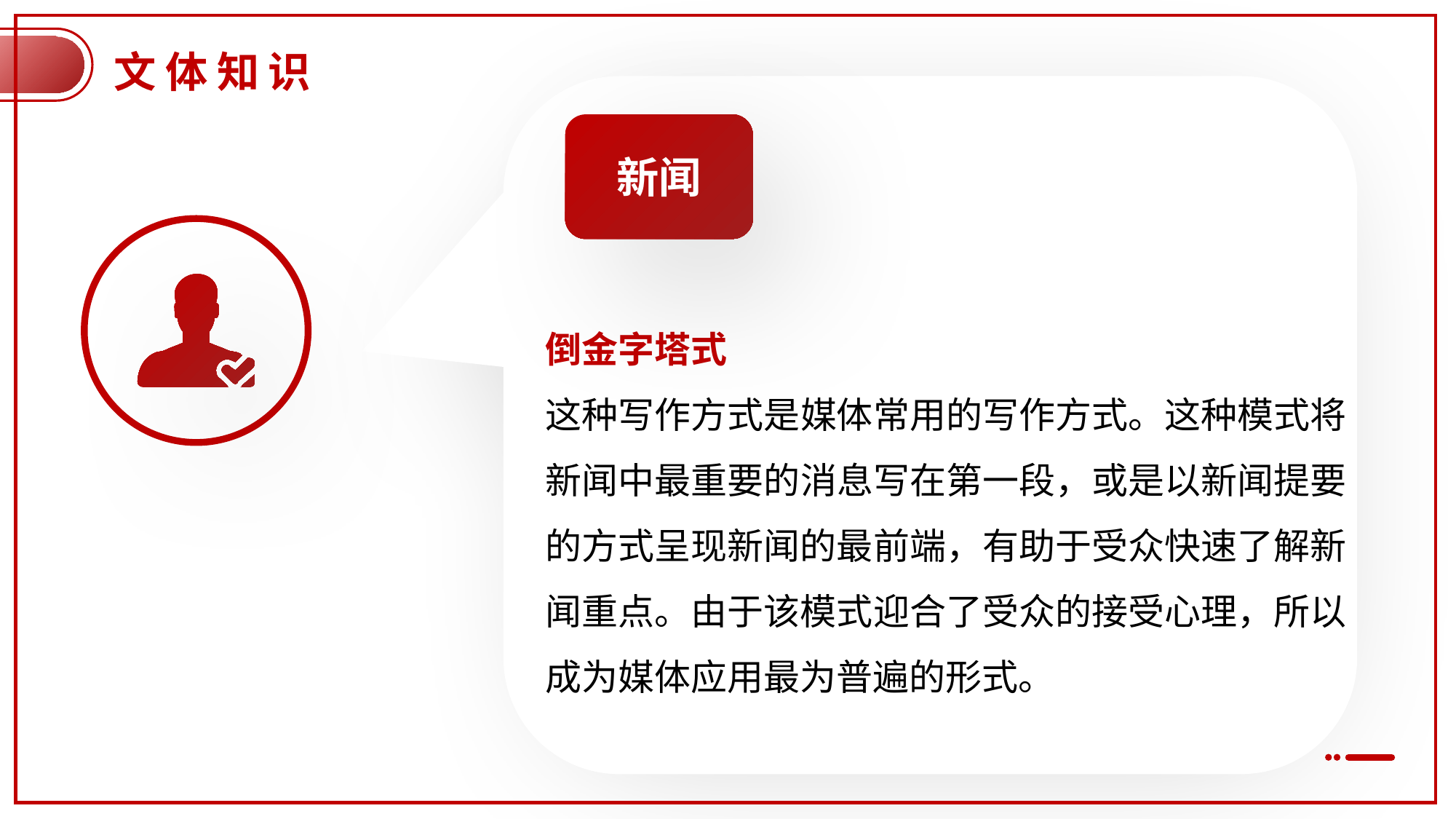

文体知识

新闻
倒金字塔式
这种写作方式是媒体常用的写作方式。这种模式将新闻中最重要的消息写在第一段，或是以新闻提要的方式呈现新闻的最前端，有助于受众快速了解新闻重点。由于该模式迎合了受众的接受心理，所以成为媒体应用最为普遍的形式。